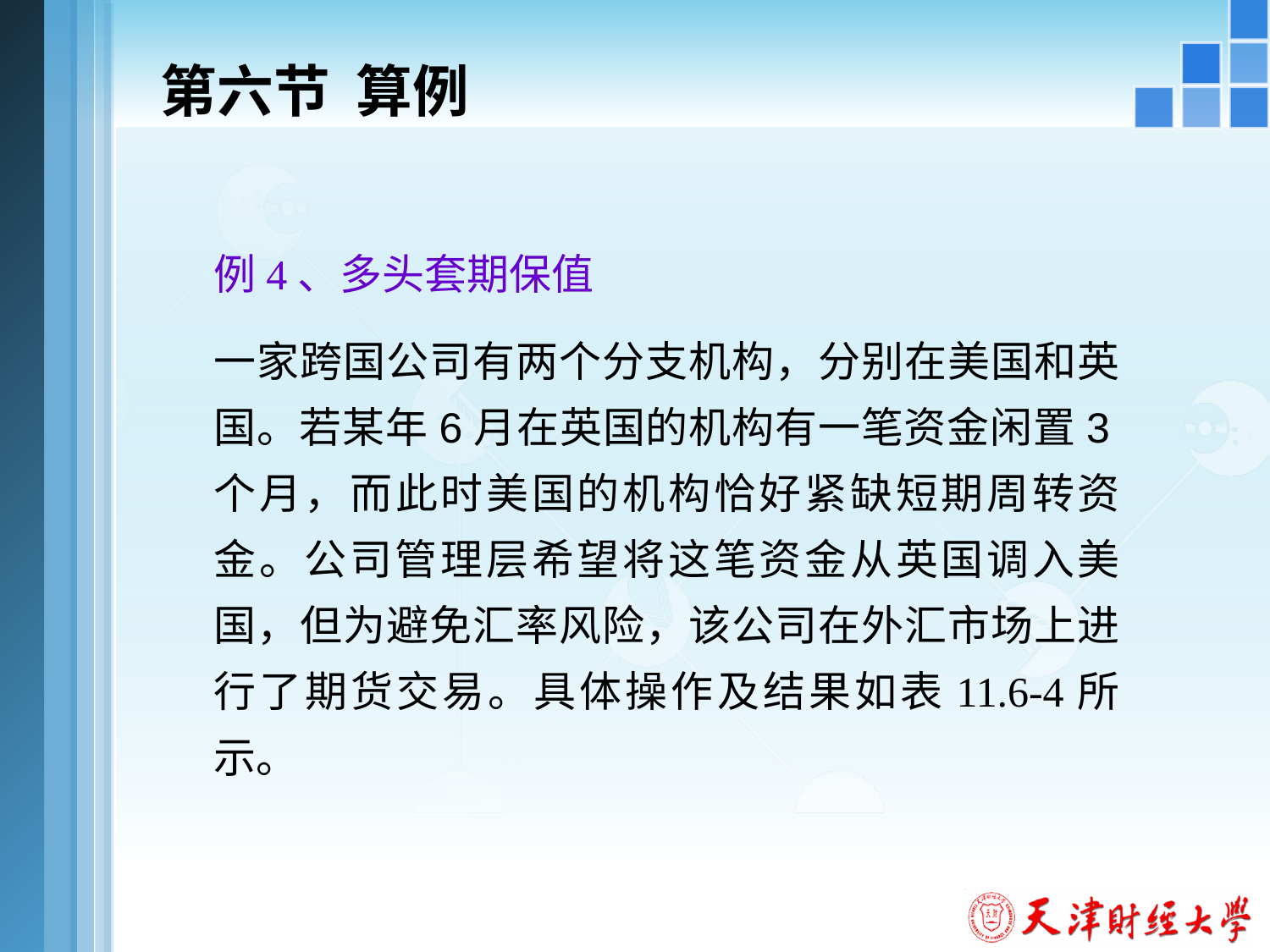

# 第六节  算例
例4、多头套期保值
一家跨国公司有两个分支机构，分别在美国和英国。若某年6月在英国的机构有一笔资金闲置3个月，而此时美国的机构恰好紧缺短期周转资金。公司管理层希望将这笔资金从英国调入美国，但为避免汇率风险，该公司在外汇市场上进行了期货交易。具体操作及结果如表11.6-4所示。